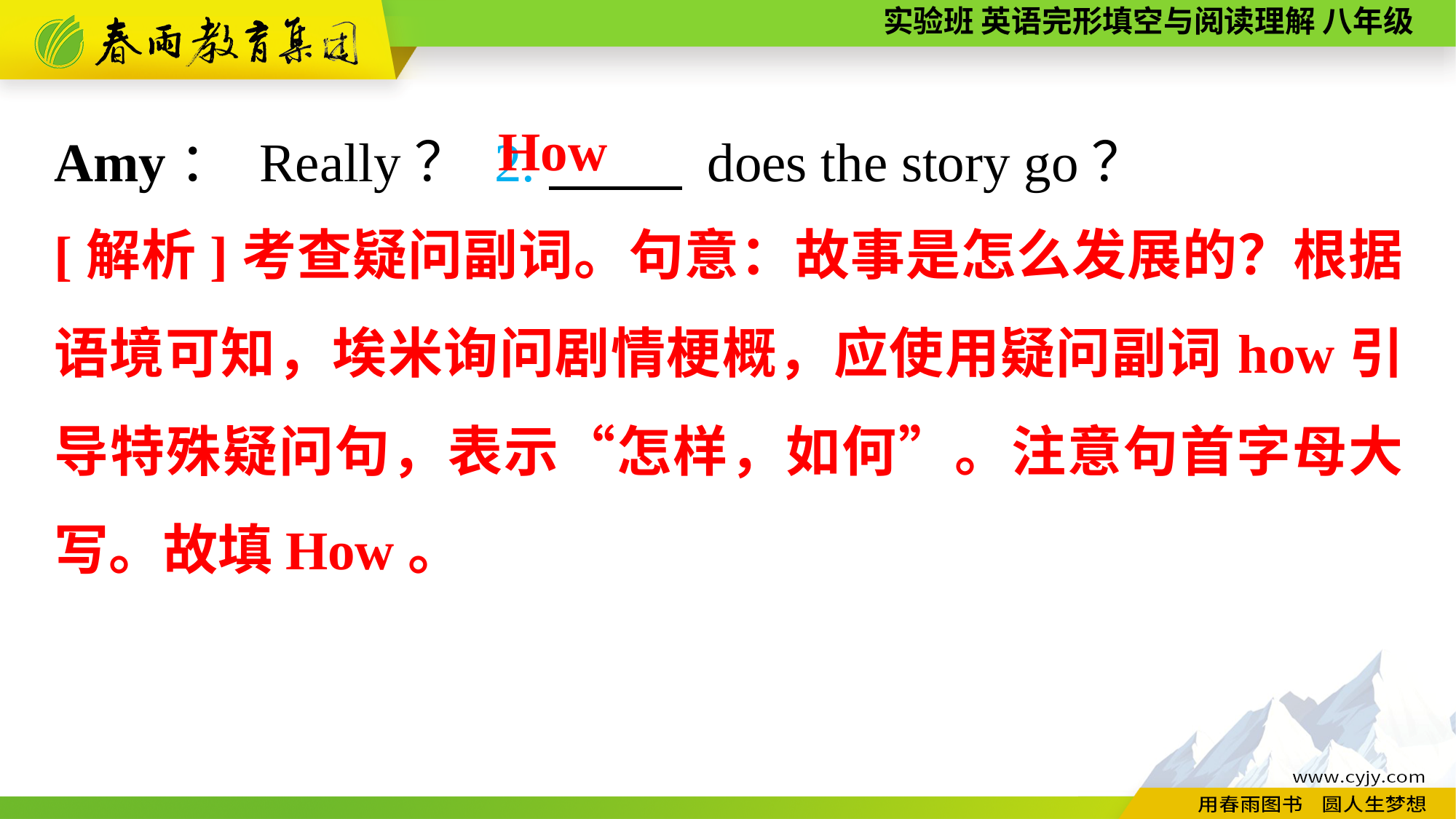

Amy： Really？ 2.　　   does the story go？
How
[解析]考查疑问副词。句意：故事是怎么发展的？根据语境可知，埃米询问剧情梗概，应使用疑问副词how引导特殊疑问句，表示“怎样，如何”。注意句首字母大写。故填How。